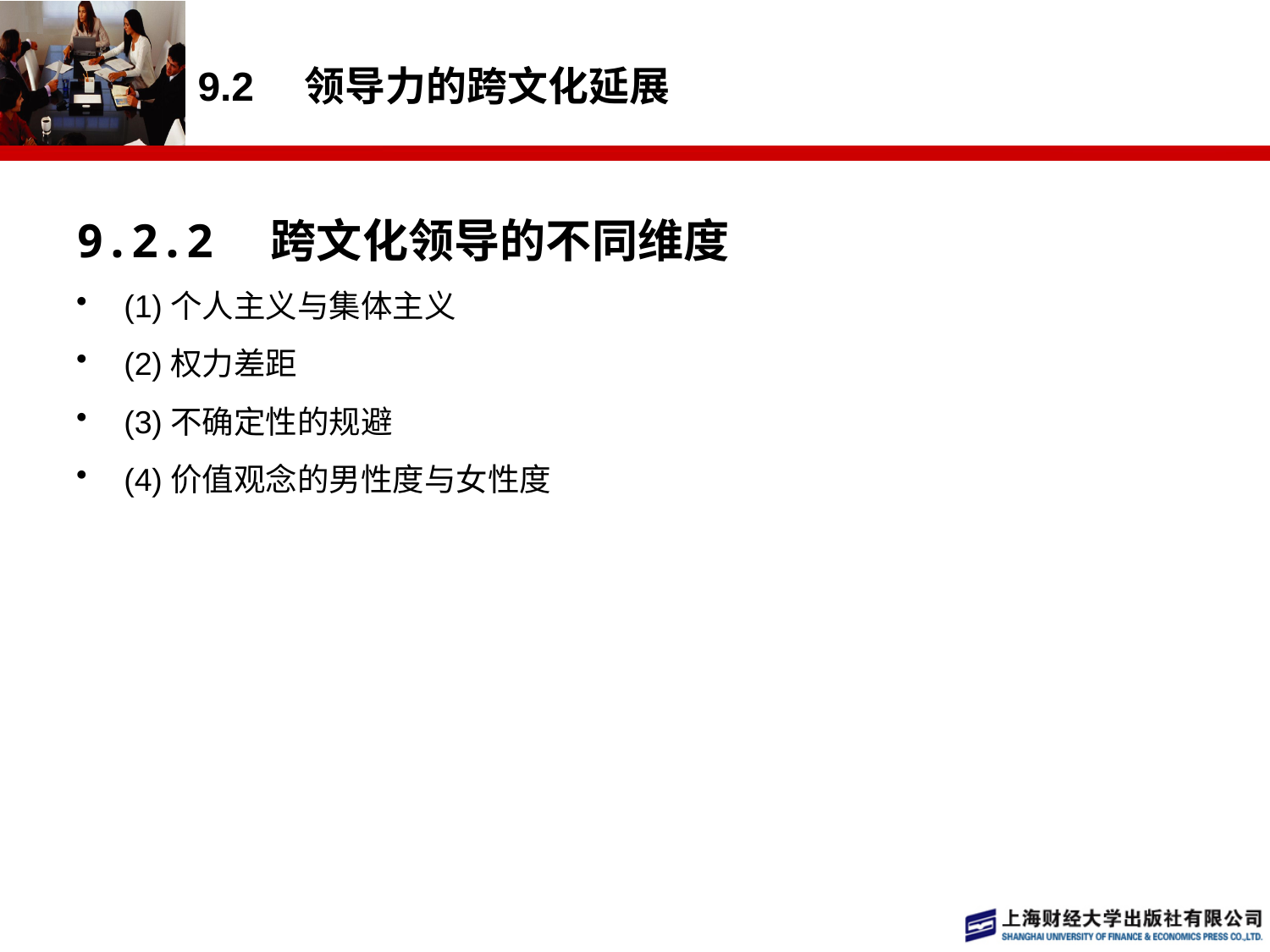

# 9.2　领导力的跨文化延展
9.2.2　跨文化领导的不同维度
(1)个人主义与集体主义
(2)权力差距
(3)不确定性的规避
(4)价值观念的男性度与女性度